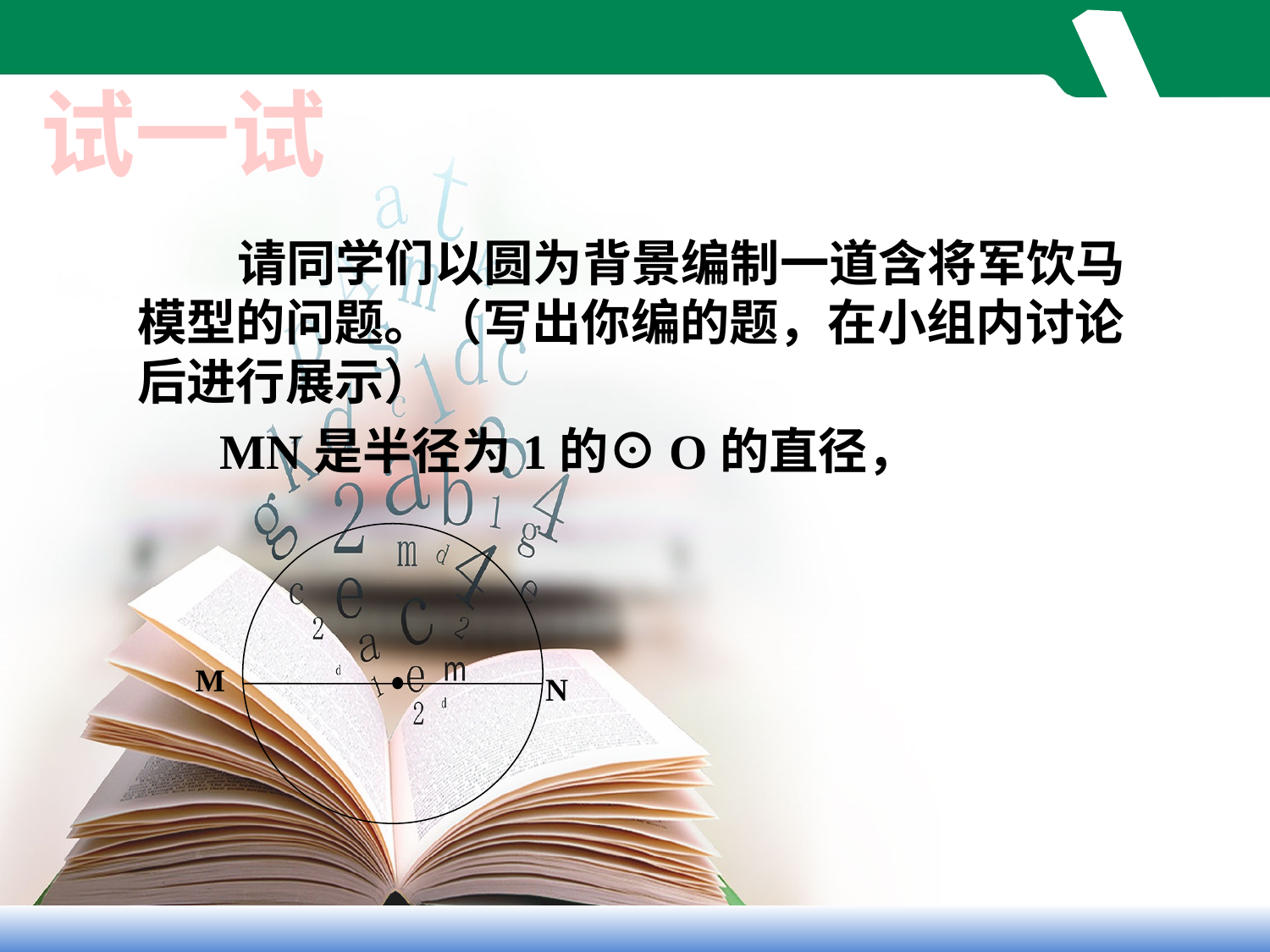

试一试
        请同学们以圆为背景编制一道含将军饮马模型的问题。（写出你编的题，在小组内讨论后进行展示）
MN是半径为1的⊙O的直径，

M
N